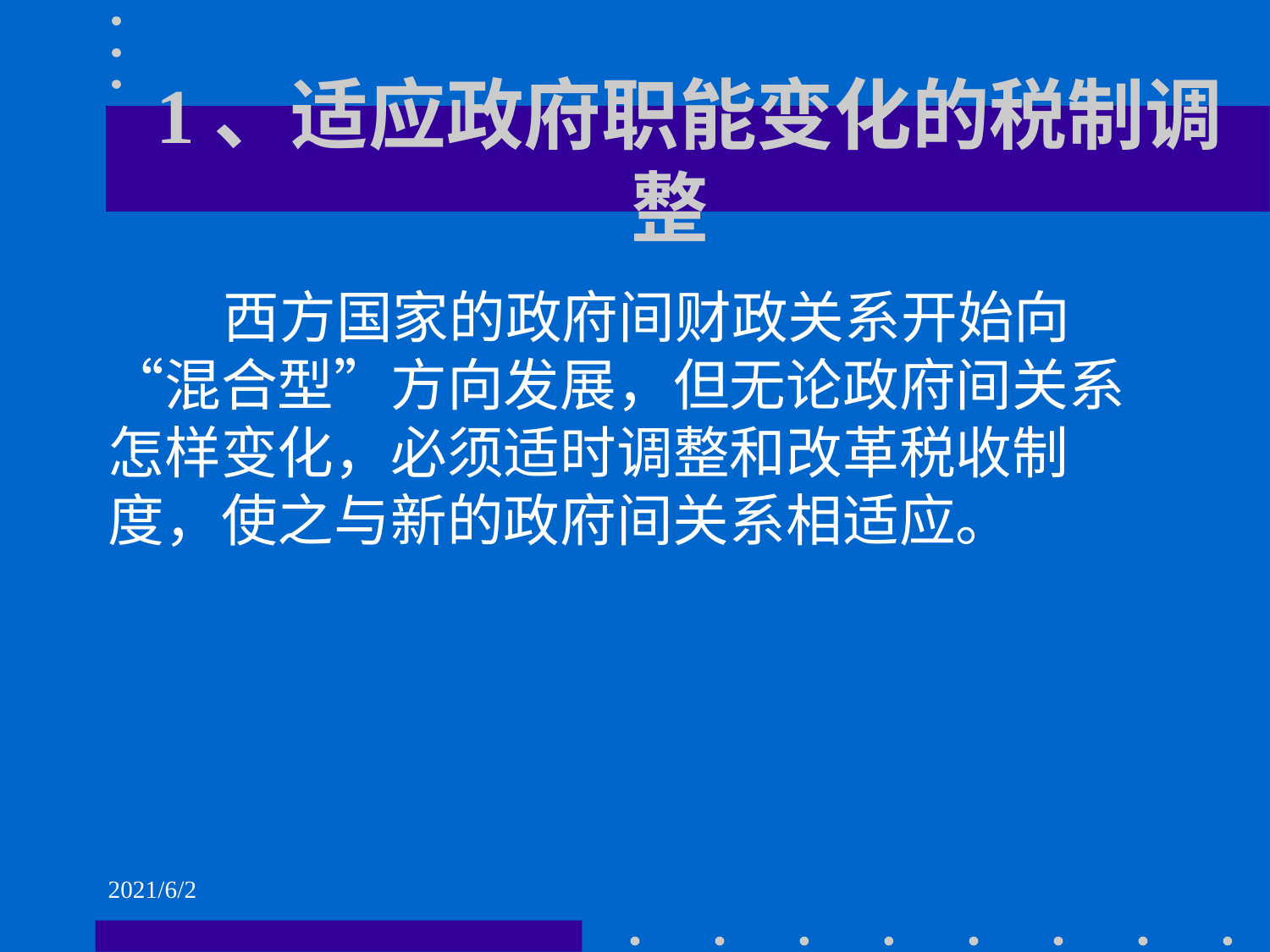

# 1、适应政府职能变化的税制调整
        西方国家的政府间财政关系开始向“混合型”方向发展，但无论政府间关系怎样变化，必须适时调整和改革税收制度，使之与新的政府间关系相适应。

2021/6/2